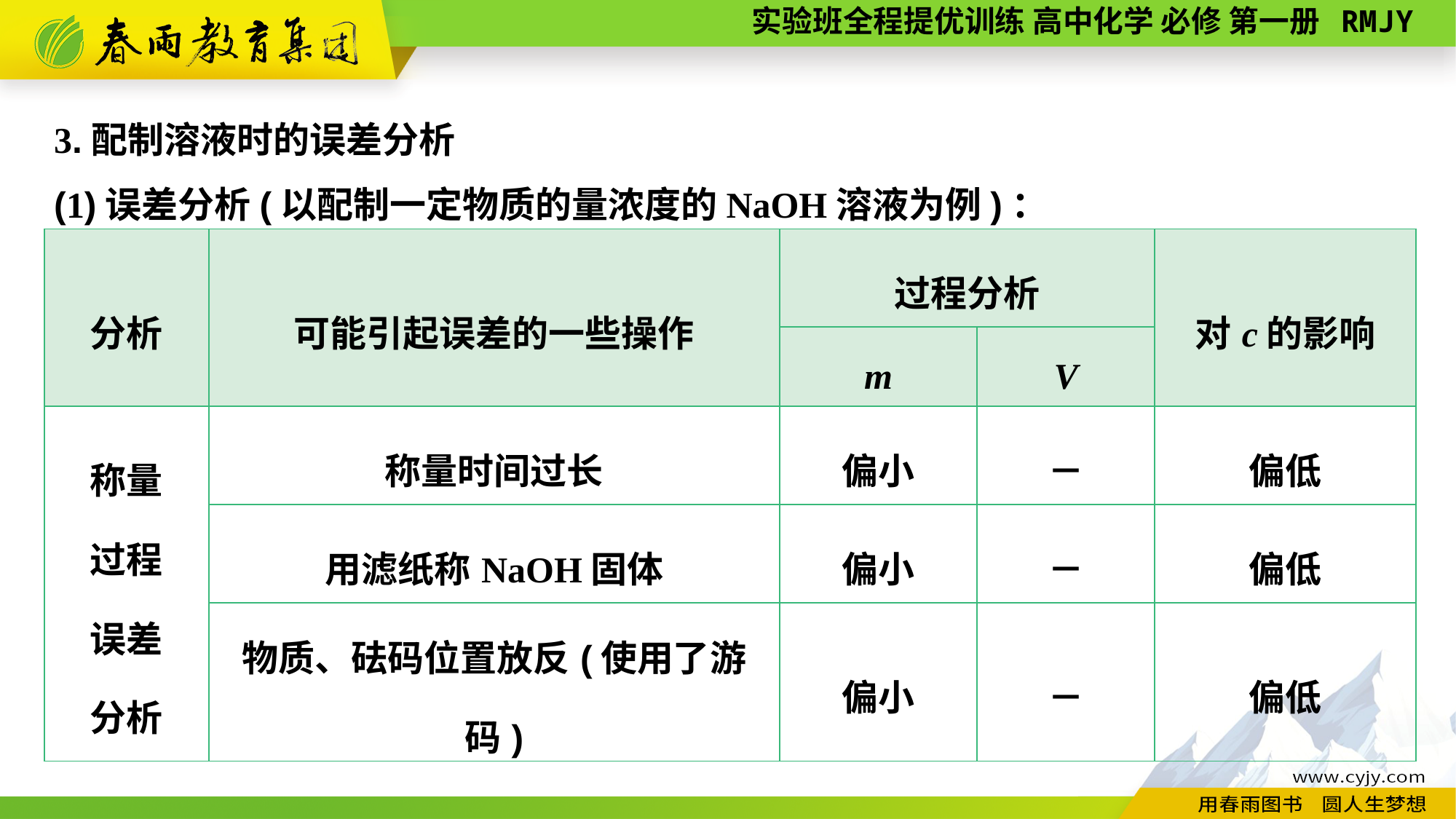

3.配制溶液时的误差分析
(1)误差分析(以配制一定物质的量浓度的NaOH溶液为例)：
| 分析 | 可能引起误差的一些操作 | 过程分析 |  | 对c的影响 |
| --- | --- | --- | --- | --- |
|  |  | m | V |  |
| 称量 过程 误差 分析 | 称量时间过长 | 偏小 | － | 偏低 |
|  | 用滤纸称NaOH固体 | 偏小 | － | 偏低 |
|  | 物质、砝码位置放反(使用了游码) | 偏小 | － | 偏低 |